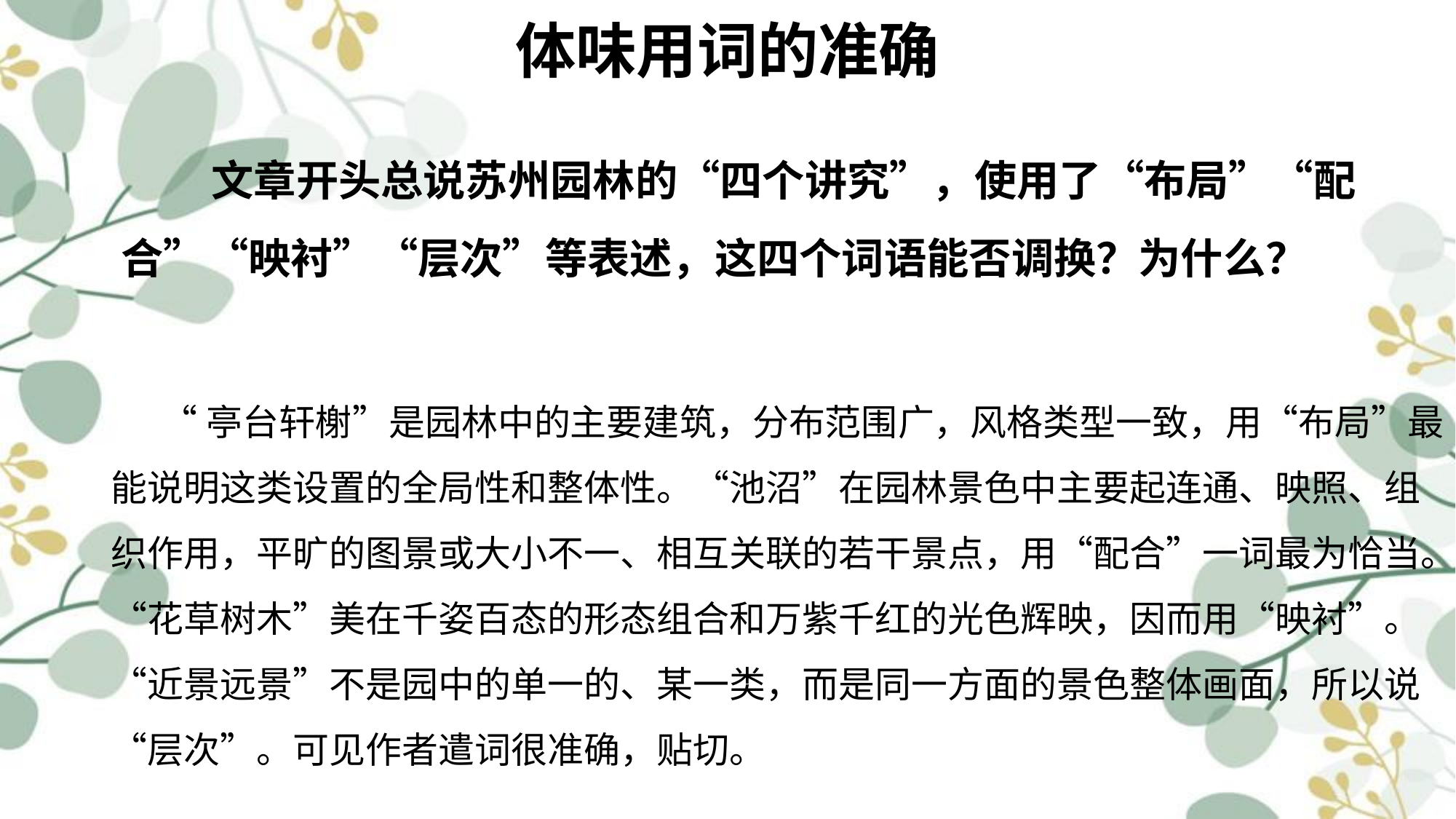

体味用词的准确
          文章开头总说苏州园林的“四个讲究”，使用了“布局”“配合”“映衬”“层次”等表述，这四个词语能否调换？为什么？
  “亭台轩榭”是园林中的主要建筑，分布范围广，风格类型一致，用“布局”最能说明这类设置的全局性和整体性。“池沼”在园林景色中主要起连通、映照、组织作用，平旷的图景或大小不一、相互关联的若干景点，用“配合”一词最为恰当。“花草树木”美在千姿百态的形态组合和万紫千红的光色辉映，因而用“映衬”。“近景远景”不是园中的单一的、某一类，而是同一方面的景色整体画面，所以说“层次”。可见作者遣词很准确，贴切。